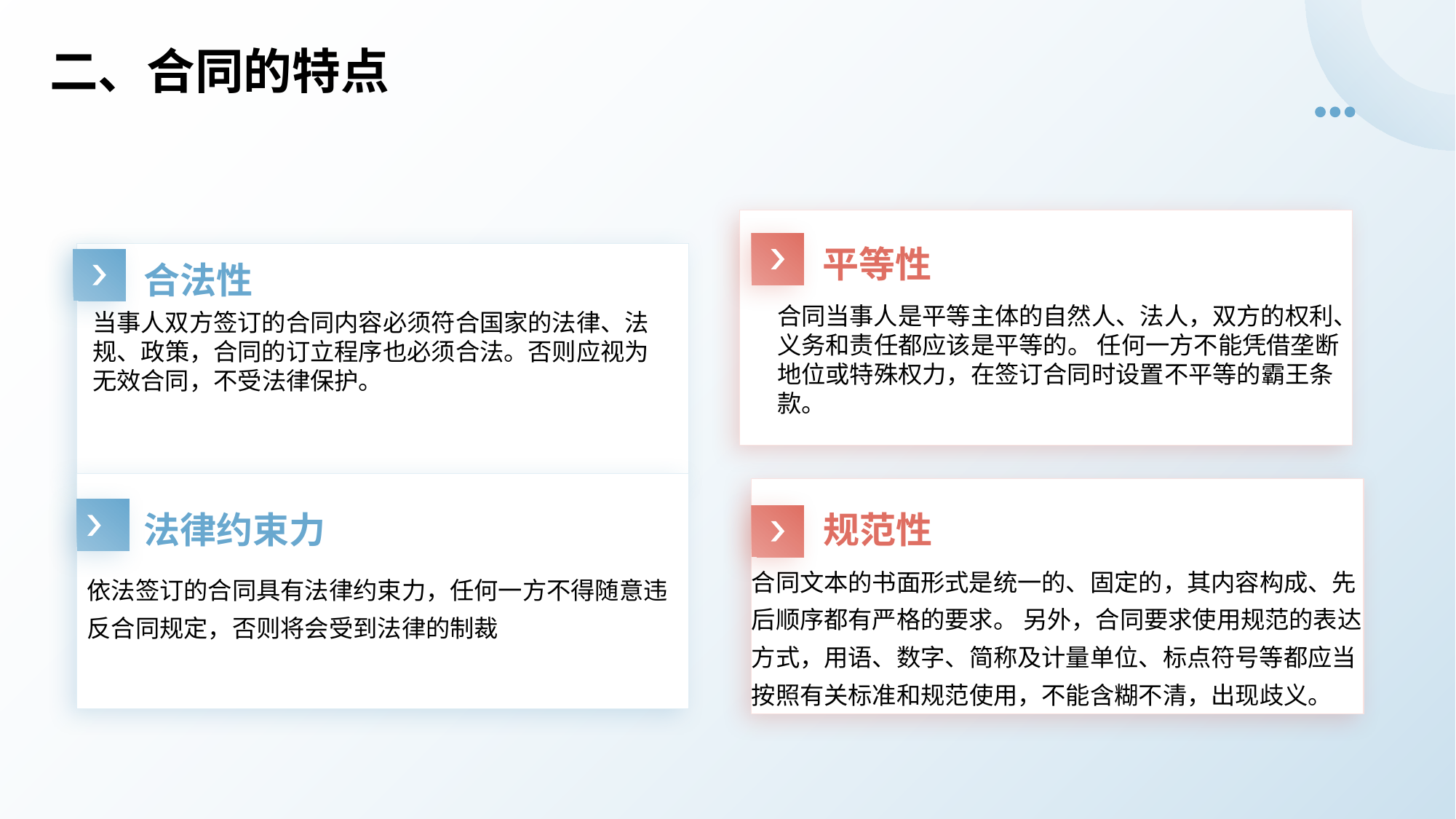

# 二、合同的特点

平等性

合法性

合同当事人是平等主体的自然人、法人，双方的权利、义务和责任都应该是平等的。 任何一方不能凭借垄断地位或特殊权力，在签订合同时设置不平等的霸王条款。
当事人双方签订的合同内容必须符合国家的法律、法规、政策，合同的订立程序也必须合法。否则应视为无效合同，不受法律保护。

规范性
法律约束力

合同文本的书面形式是统一的、固定的，其内容构成、先后顺序都有严格的要求。 另外，合同要求使用规范的表达方式，用语、数字、简称及计量单位、标点符号等都应当按照有关标准和规范使用，不能含糊不清，出现歧义。
依法签订的合同具有法律约束力，任何一方不得随意违反合同规定，否则将会受到法律的制裁